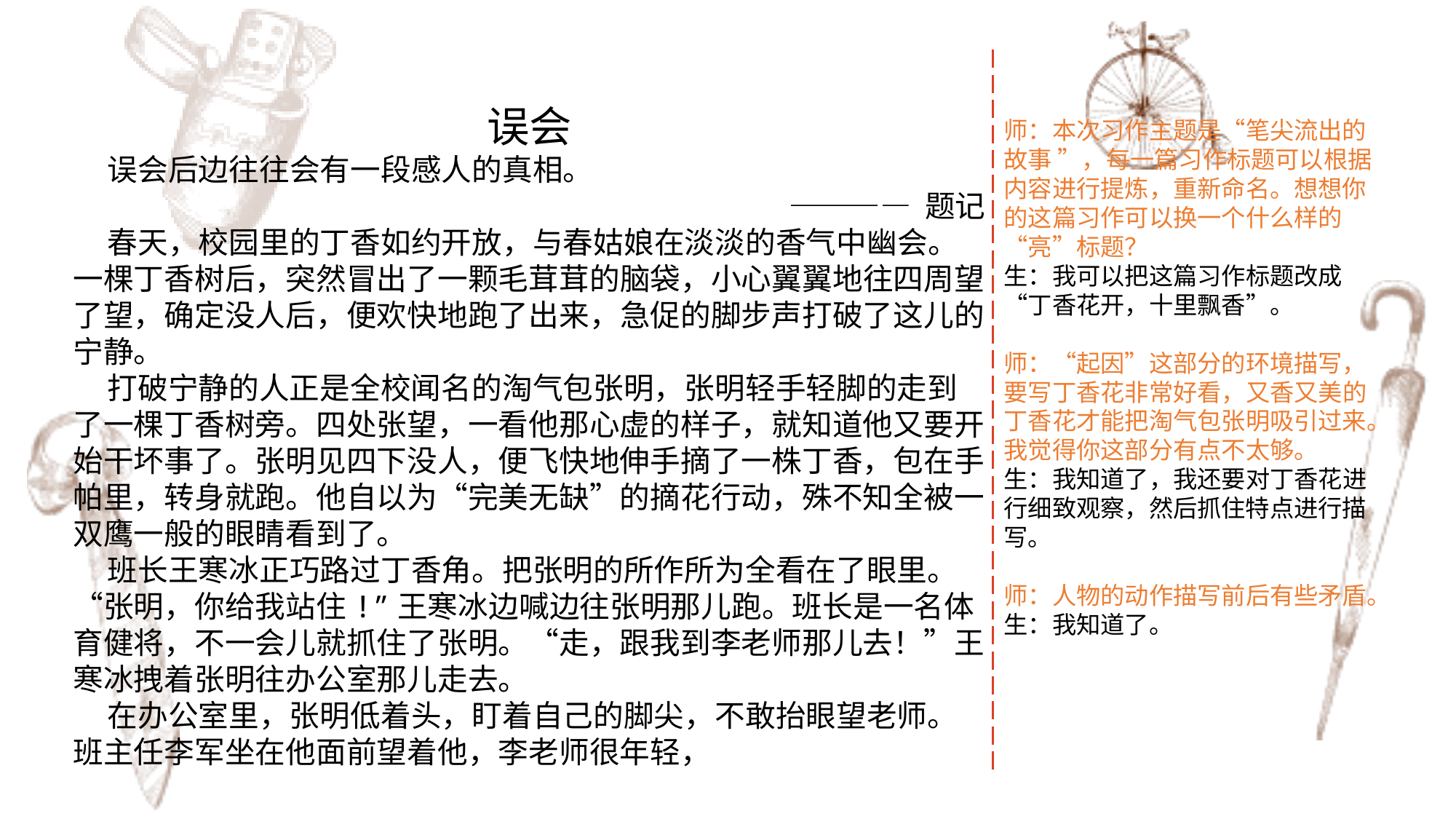

误会
    误会后边往往会有一段感人的真相。
———— 题记
    春天，校园里的丁香如约开放，与春姑娘在淡淡的香气中幽会。一棵丁香树后，突然冒出了一颗毛茸茸的脑袋，小心翼翼地往四周望了望，确定没人后，便欢快地跑了出来，急促的脚步声打破了这儿的宁静。
    打破宁静的人正是全校闻名的淘气包张明，张明轻手轻脚的走到了一棵丁香树旁。四处张望，一看他那心虚的样子，就知道他又要开始干坏事了。张明见四下没人，便飞快地伸手摘了一株丁香，包在手帕里，转身就跑。他自以为“完美无缺”的摘花行动，殊不知全被一双鹰一般的眼睛看到了。
    班长王寒冰正巧路过丁香角。把张明的所作所为全看在了眼里。“张明，你给我站住!”王寒冰边喊边往张明那儿跑。班长是一名体育健将，不一会儿就抓住了张明。“走，跟我到李老师那儿去！”王寒冰拽着张明往办公室那儿走去。
    在办公室里，张明低着头，盯着自己的脚尖，不敢抬眼望老师。班主任李军坐在他面前望着他，李老师很年轻，
师：本次习作主题是“笔尖流出的故事 ”，每一篇习作标题可以根据内容进行提炼，重新命名。想想你的这篇习作可以换一个什么样的“亮”标题？
生：我可以把这篇习作标题改成“丁香花开，十里飘香”。

师：“起因”这部分的环境描写，要写丁香花非常好看，又香又美的丁香花才能把淘气包张明吸引过来。我觉得你这部分有点不太够。
生：我知道了，我还要对丁香花进行细致观察，然后抓住特点进行描写。

师：人物的动作描写前后有些矛盾。
生：我知道了。